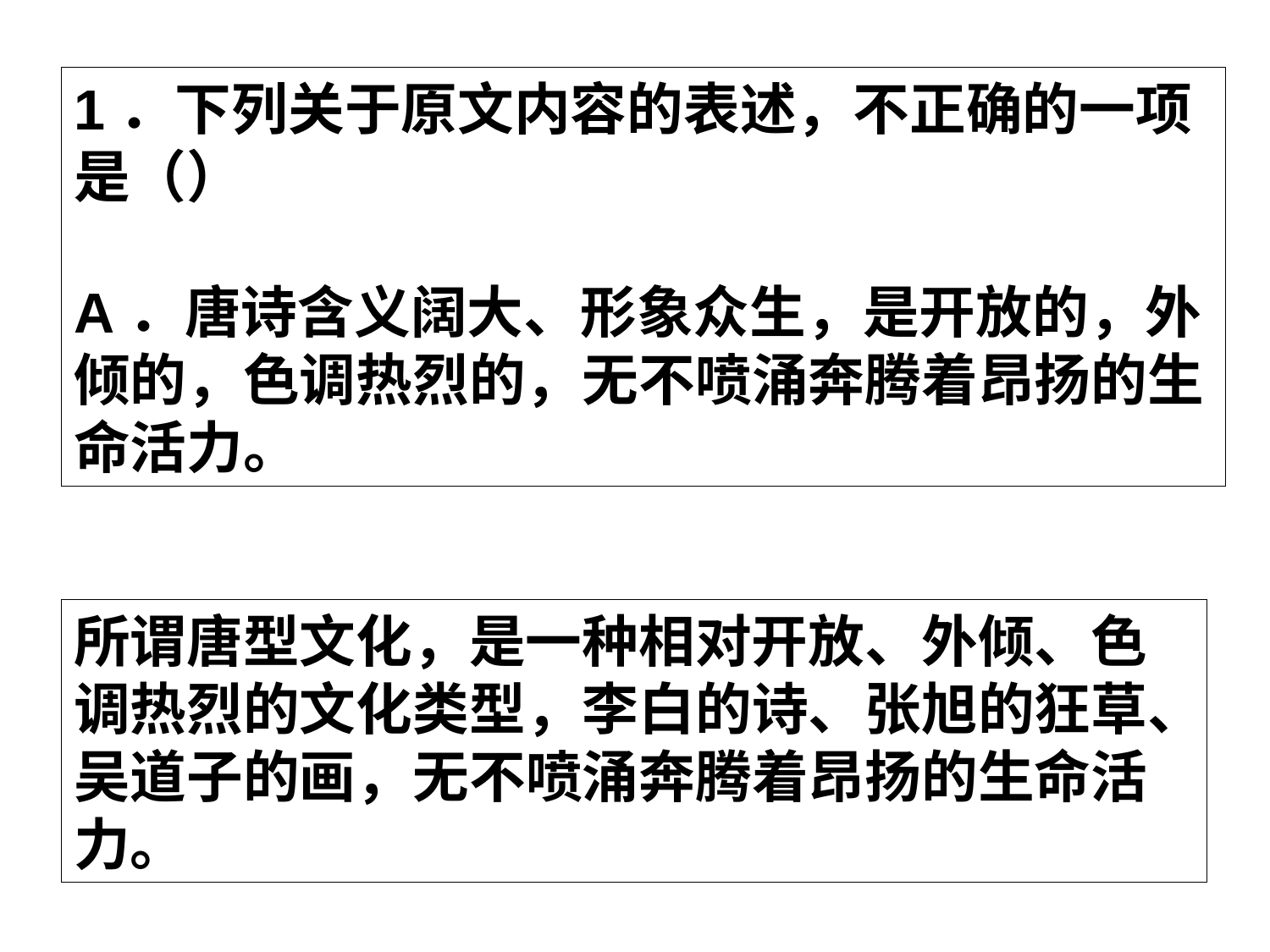

1．下列关于原文内容的表述，不正确的一项是（）

A．唐诗含义阔大、形象众生，是开放的，外倾的，色调热烈的，无不喷涌奔腾着昂扬的生命活力。
所谓唐型文化，是一种相对开放、外倾、色调热烈的文化类型，李白的诗、张旭的狂草、吴道子的画，无不喷涌奔腾着昂扬的生命活力。